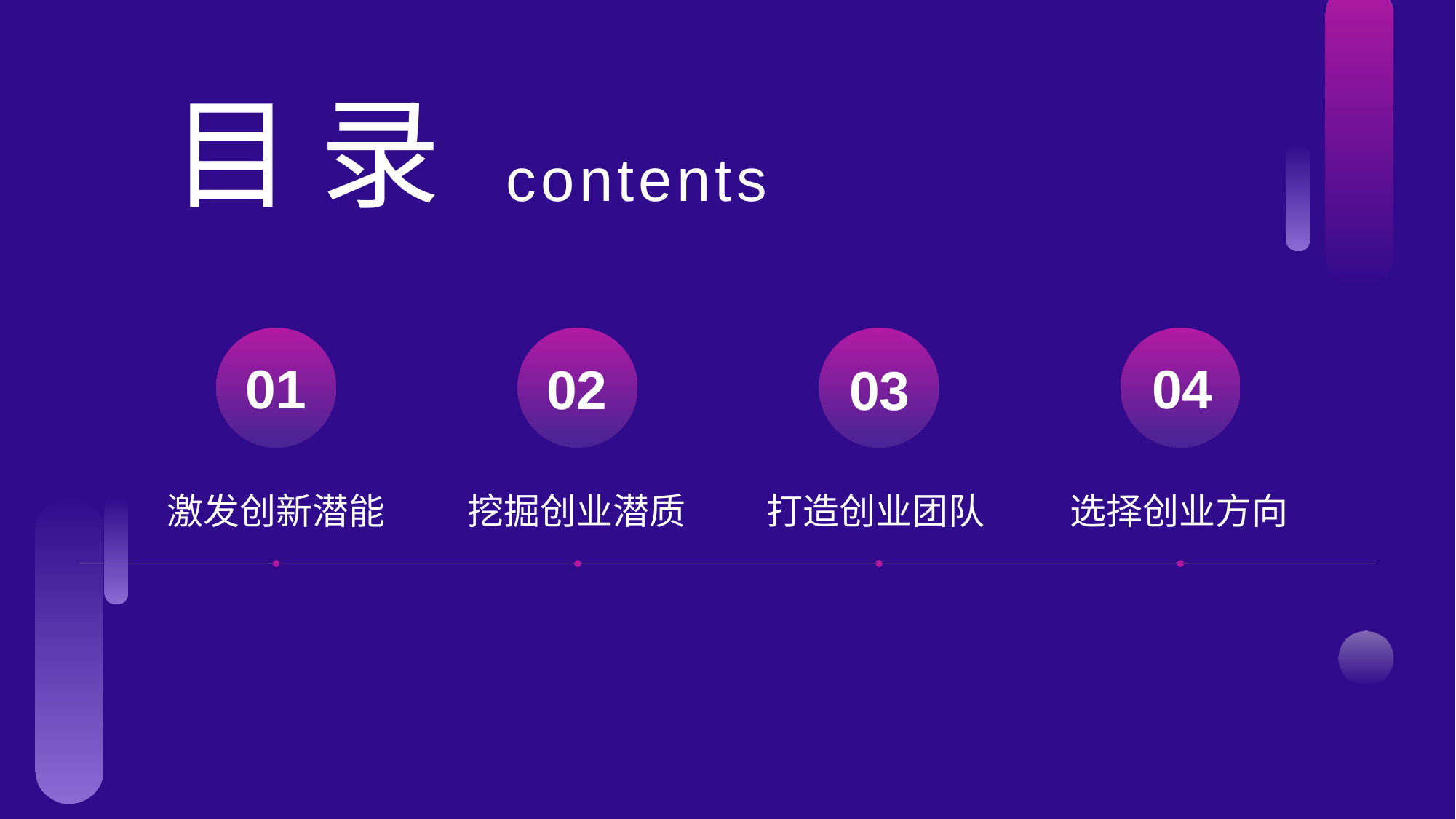

目 录
contents

激发创新潜能
挖掘创业潜质
打造创业团队
选择创业方向

04
01
02
03